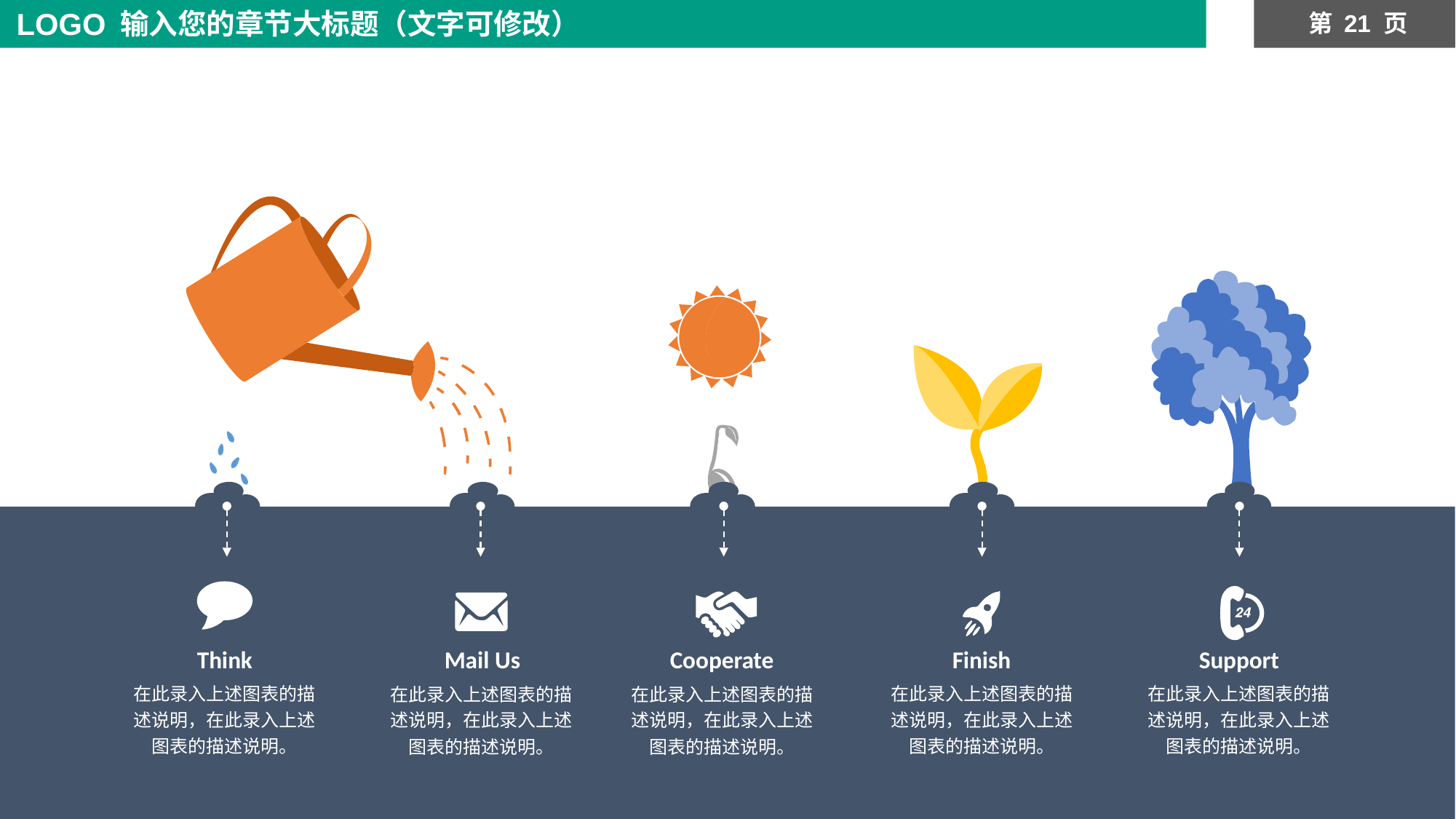

LOGO
输入您的章节大标题（文字可修改）
第 21 页

Think
Mail Us
Cooperate
Finish
Support
在此录入上述图表的描述说明，在此录入上述图表的描述说明。
在此录入上述图表的描述说明，在此录入上述图表的描述说明。
在此录入上述图表的描述说明，在此录入上述图表的描述说明。
在此录入上述图表的描述说明，在此录入上述图表的描述说明。
在此录入上述图表的描述说明，在此录入上述图表的描述说明。